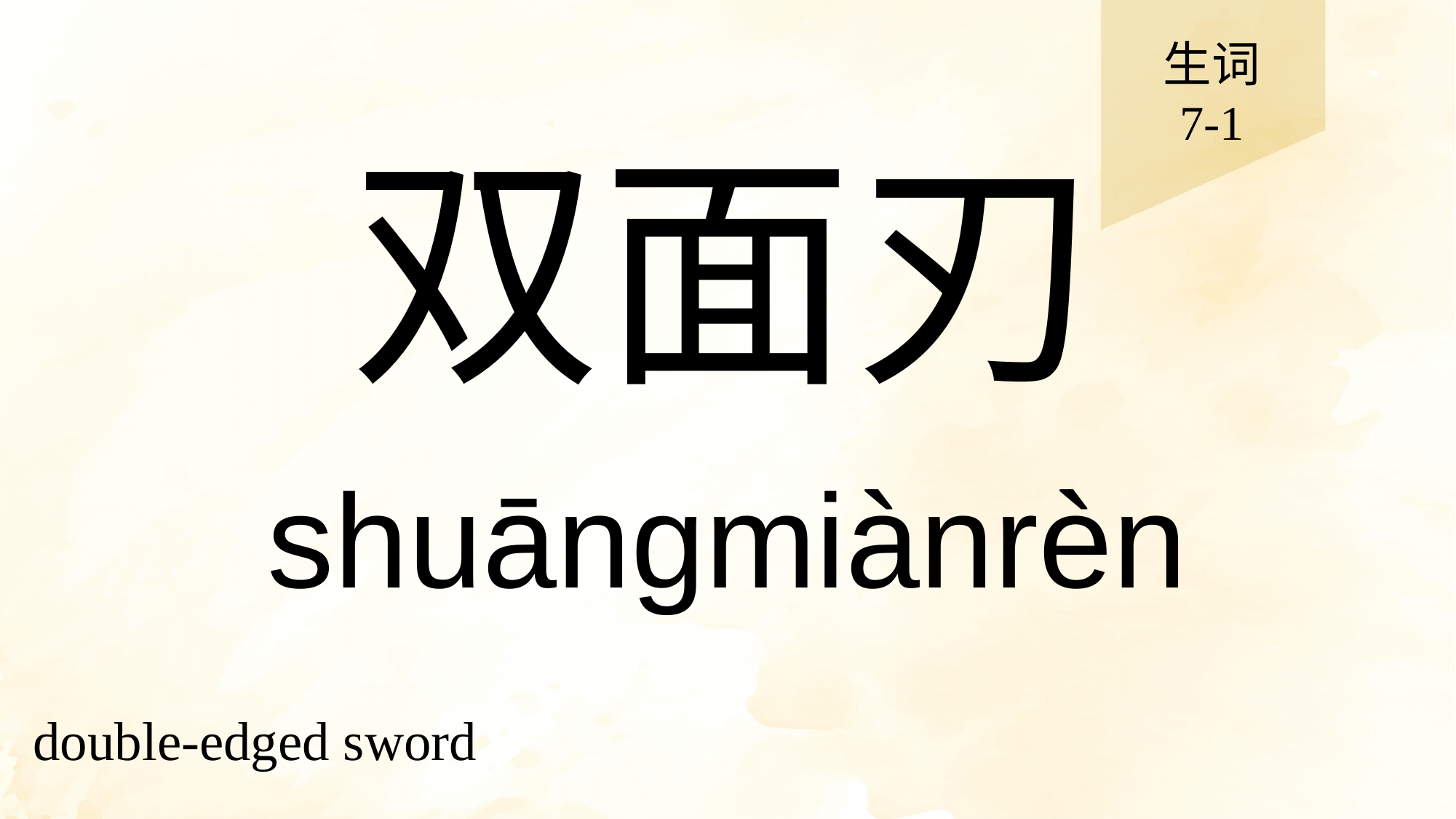

生词
7-1
# 双面刃
shuāngmiànrèn
double-edged sword